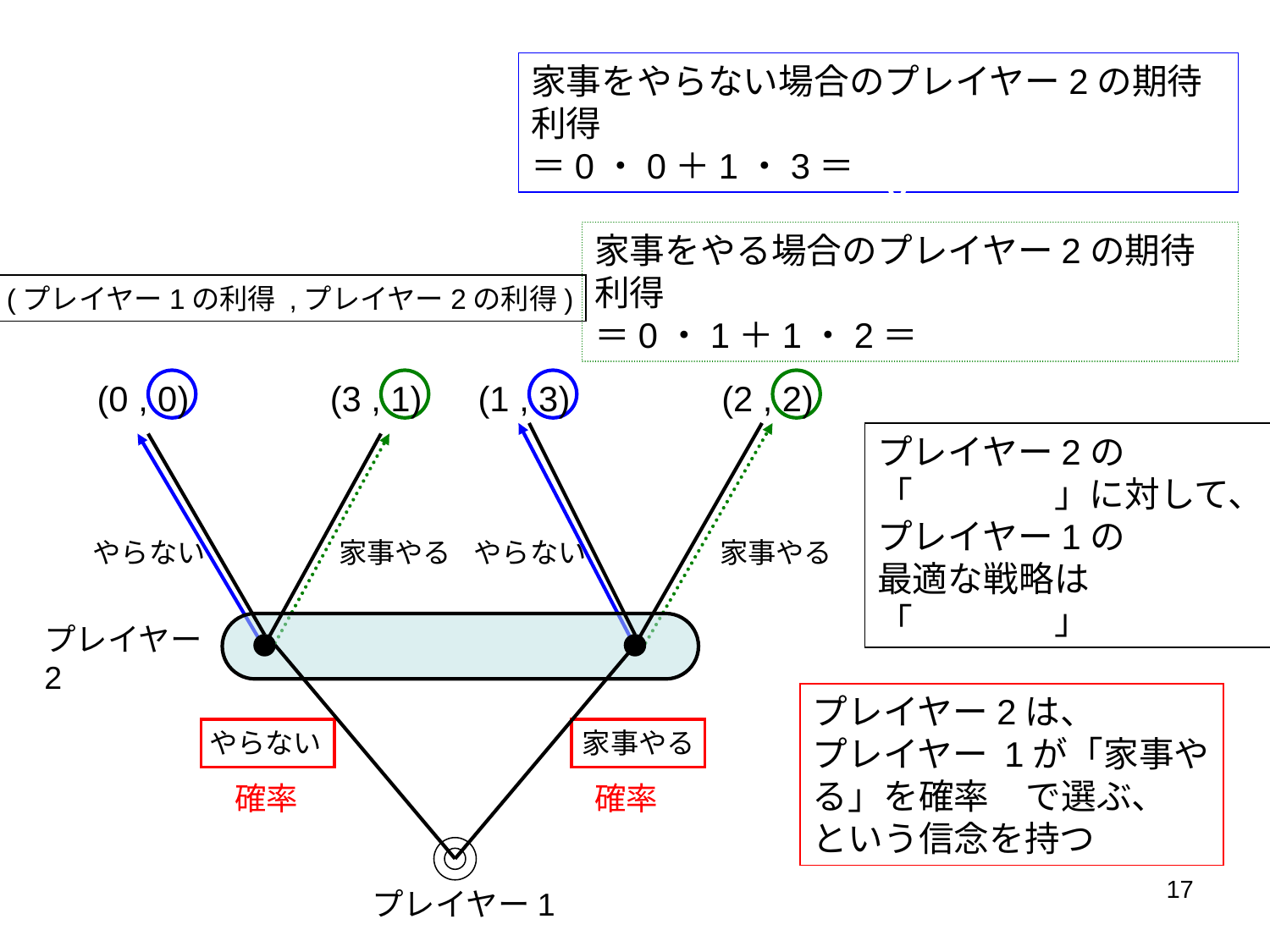

家事をやらない場合のプレイヤー2の期待利得
＝0・0＋1・3＝3
>
家事をやる場合のプレイヤー2の期待利得
＝0・1＋1・2＝2
(プレイヤー1の利得 ,プレイヤー2の利得)
(0 , 0)

(3 , 1)

(1 , 3)

(2 , 2)

プレイヤー2の
「やらない」に対して、
プレイヤー1の
最適な戦略は
「家事やる」

やらない
家事やる
やらない
家事やる
プレイヤー2

プレイヤー2は、
プレイヤー 1が「家事やる」を確率1で選ぶ、
という信念を持つ

やらない

家事やる
確率0
確率1

17
プレイヤー1